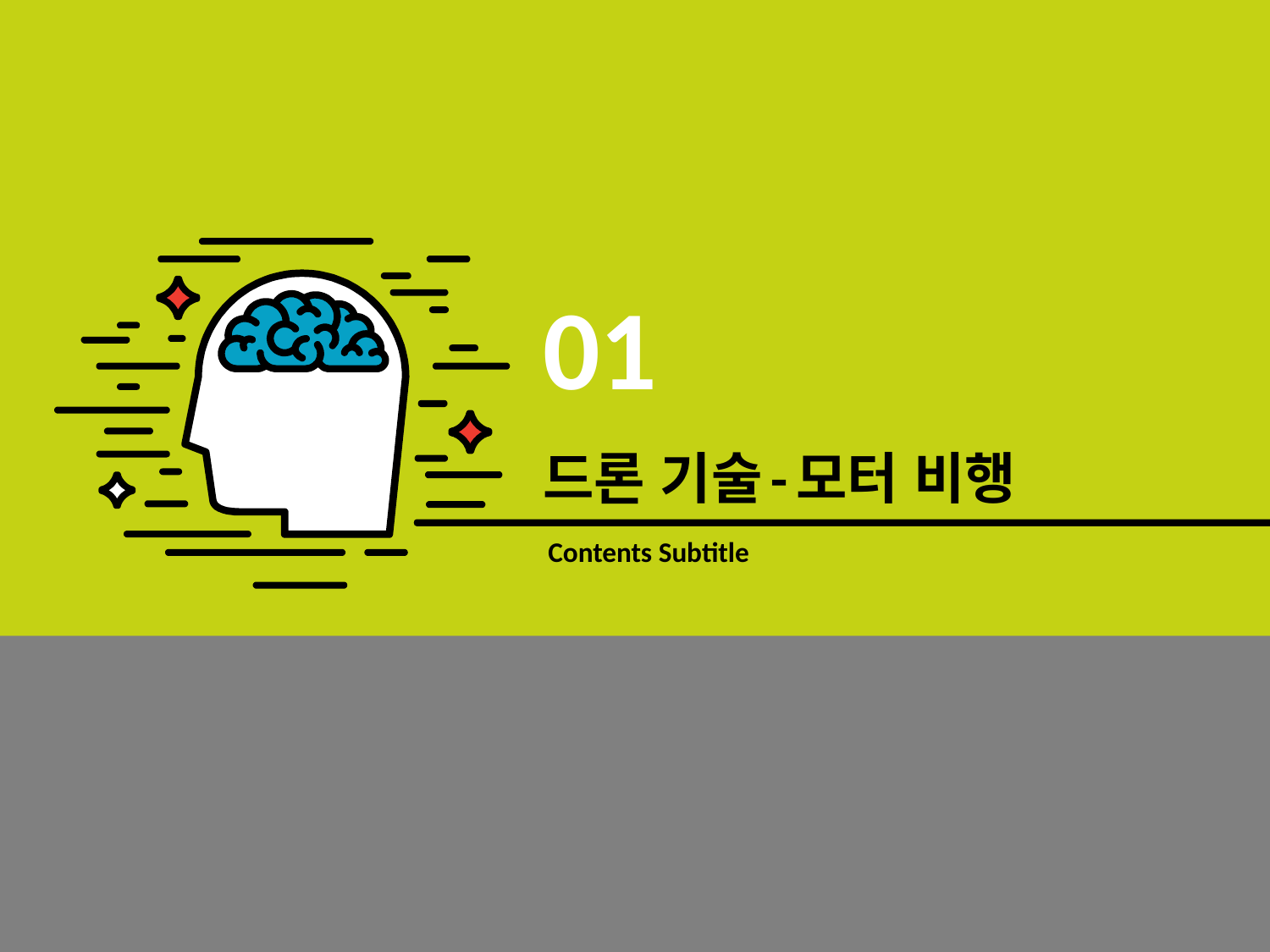

01
드론 기술-모터 비행
# Contents Subtitle